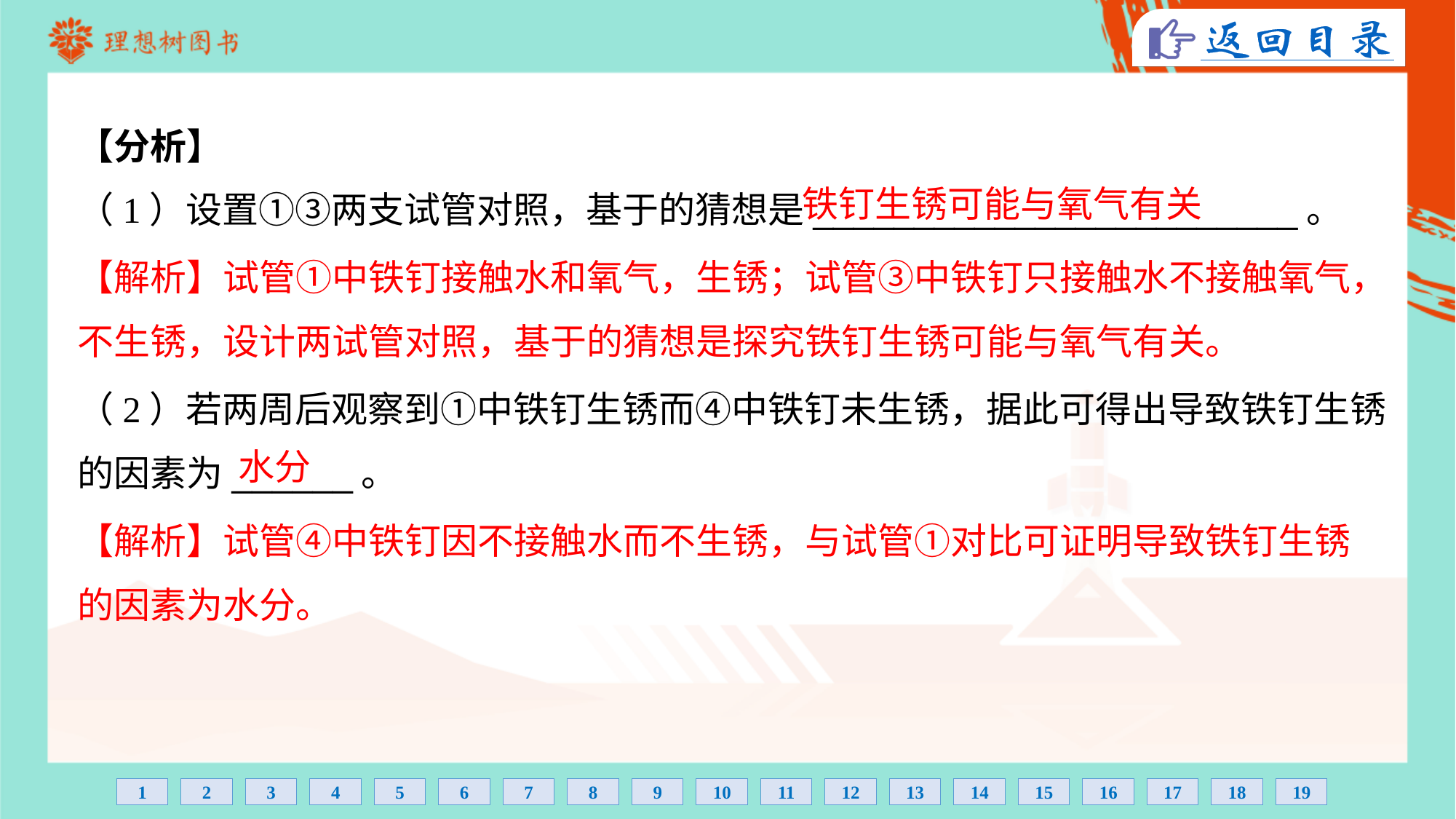

【分析】
铁钉生锈可能与氧气有关
（1）设置①③两支试管对照，基于的猜想是________________________。
【解析】试管①中铁钉接触水和氧气，生锈；试管③中铁钉只接触水不接触氧气，
不生锈，设计两试管对照，基于的猜想是探究铁钉生锈可能与氧气有关。
（2）若两周后观察到①中铁钉生锈而④中铁钉未生锈，据此可得出导致铁钉生锈
的因素为______。
水分
【解析】试管④中铁钉因不接触水而不生锈，与试管①对比可证明导致铁钉生锈
的因素为水分。